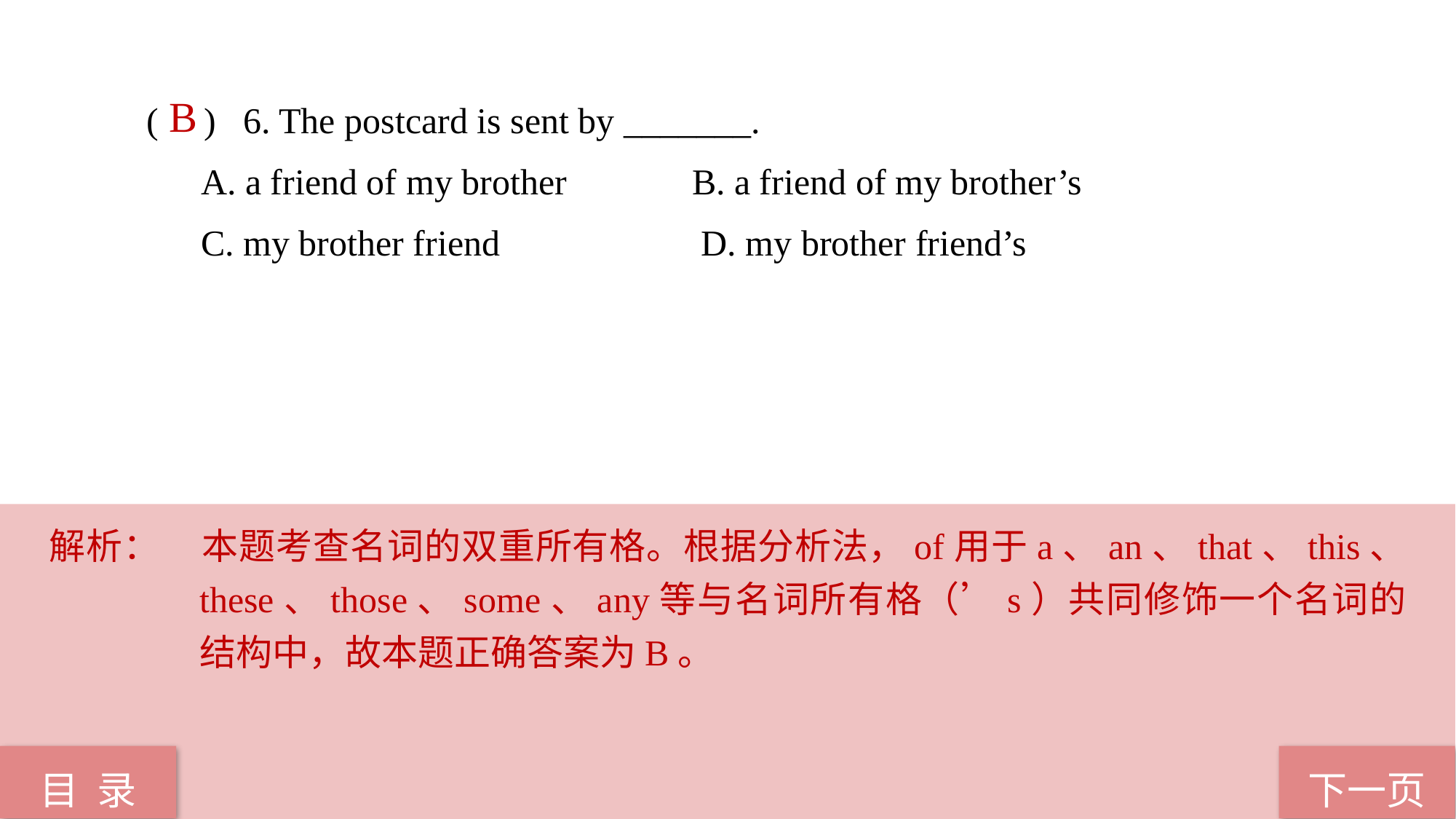

(     )   6. The postcard is sent by _______.
A. a friend of my brother 		B. a friend of my brother’s
C. my brother friend		 D. my brother friend’s
  B
解析：	本题考查名词的双重所有格。根据分析法，of用于a、an、that、this、 these、those、some、any等与名词所有格（’s）共同修饰一个名词的结构中，故本题正确答案为B。